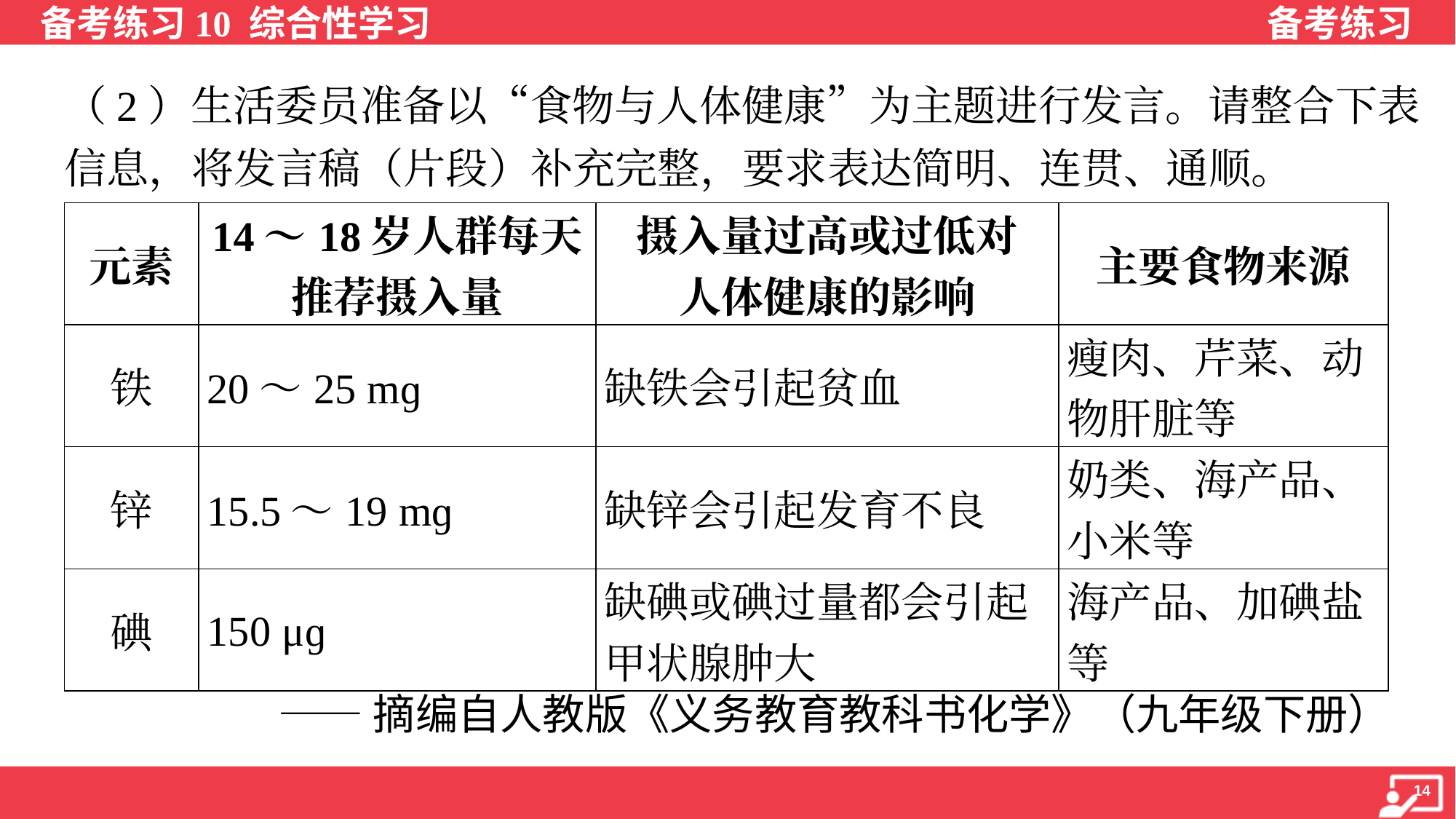

（2）生活委员准备以“食物与人体健康”为主题进行发言。请整合下表
信息，将发言稿（片段）补充完整，要求表达简明、连贯、通顺。
| 元素 | 14～18岁人群每天 推荐摄入量 | 摄入量过高或过低对 人体健康的影响 | 主要食物来源 |
| --- | --- | --- | --- |
| 铁 | 20～25 mɡ | 缺铁会引起贫血 | 瘦肉、芹菜、动 物肝脏等 |
| 锌 | 15.5～19 mɡ | 缺锌会引起发育不良 | 奶类、海产品、 小米等 |
| 碘 | 150 μɡ | 缺碘或碘过量都会引起 甲状腺肿大 | 海产品、加碘盐 等 |
    ——摘编自人教版《义务教育教科书化学》（九年级下册）